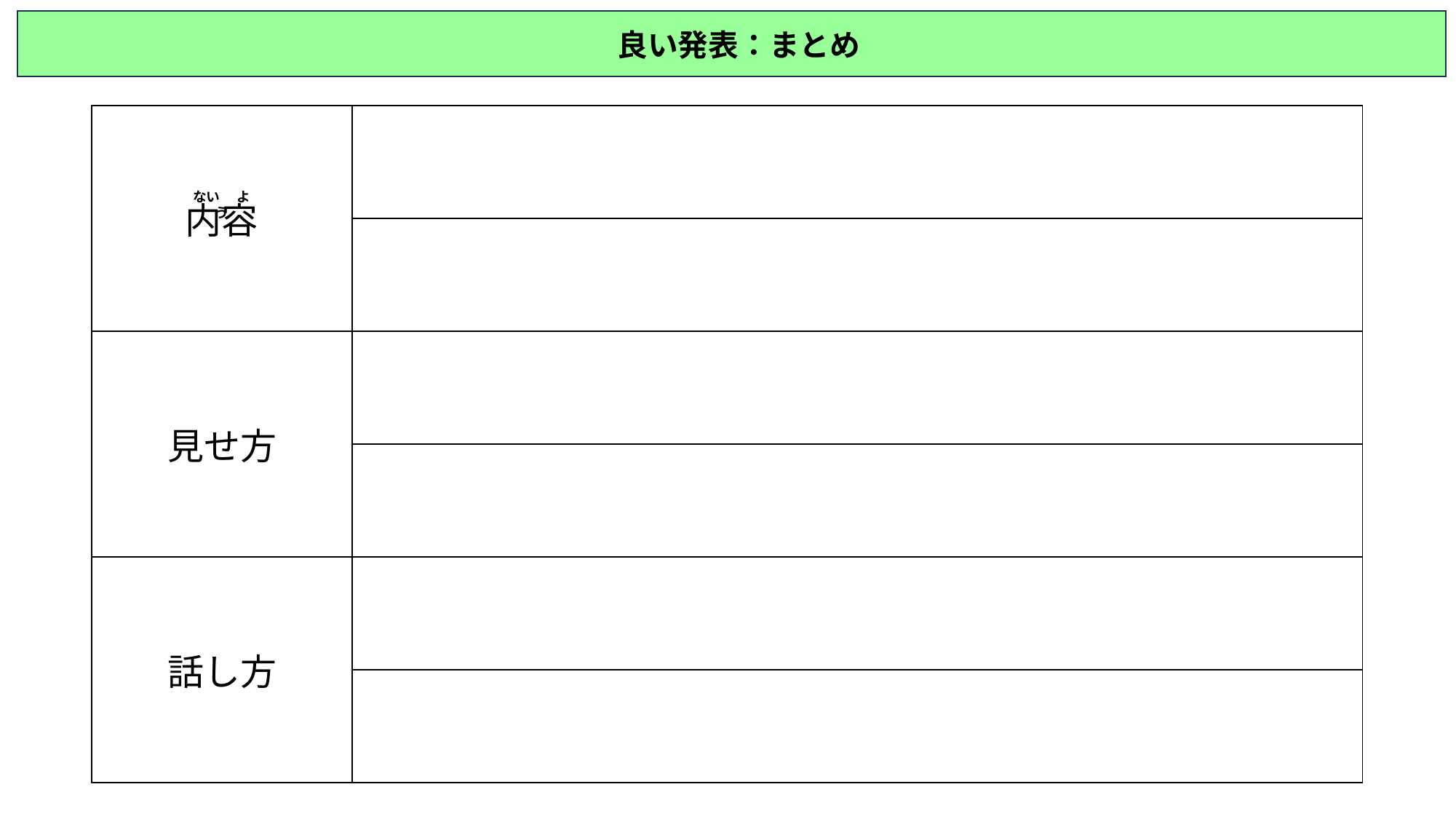

良い発表：まとめ
| 内容 |  |
| --- | --- |
|  |  |
| 見せ方 |  |
|  |  |
| 話し方 |  |
|  |  |
ない 　よう